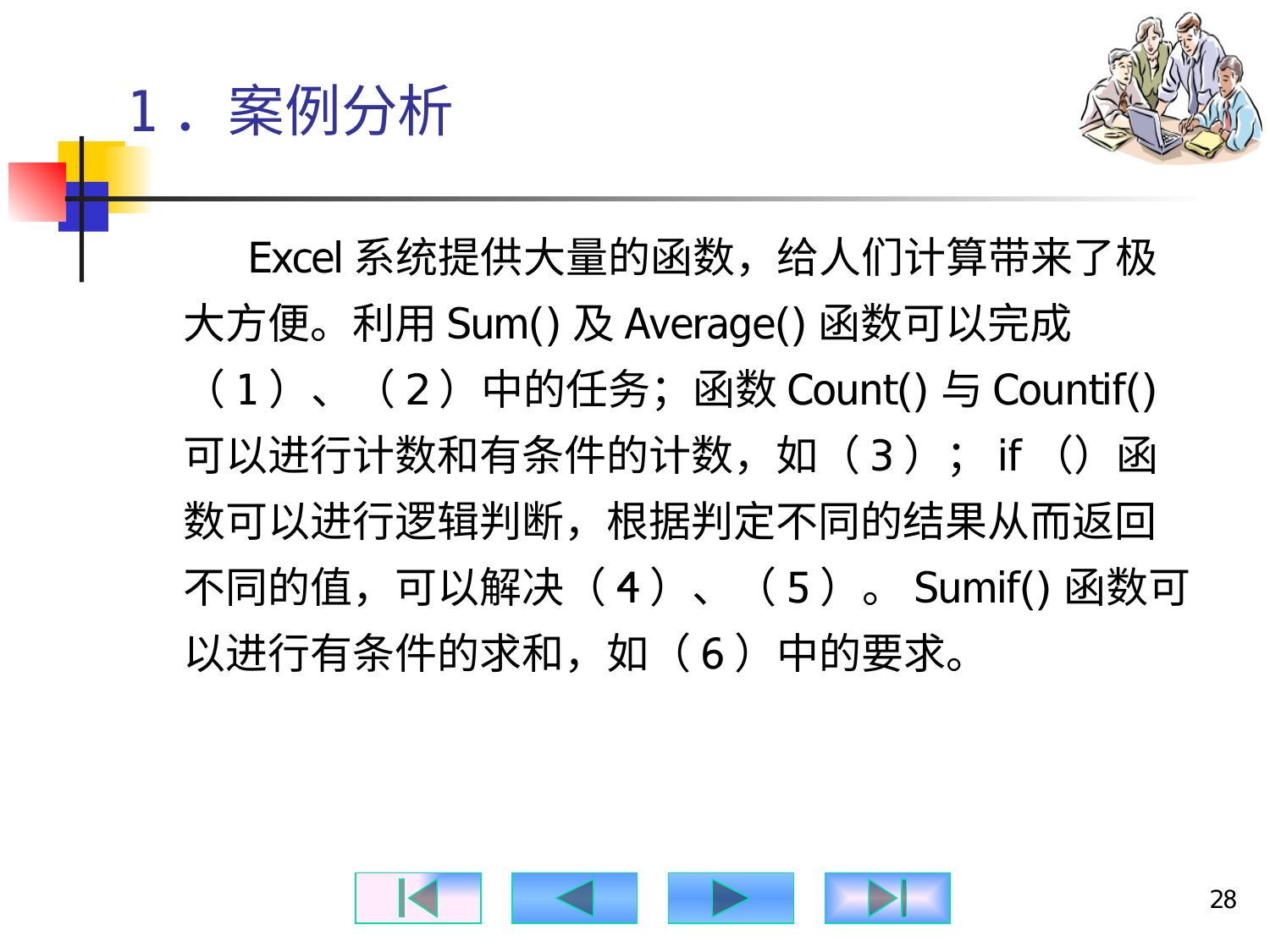

# 1．案例分析
     Excel系统提供大量的函数，给人们计算带来了极大方便。利用Sum()及Average()函数可以完成（1）、（2）中的任务；函数Count()与Countif()可以进行计数和有条件的计数，如（3）；if（）函数可以进行逻辑判断，根据判定不同的结果从而返回不同的值，可以解决（4）、（5）。Sumif()函数可以进行有条件的求和，如（6）中的要求。
28